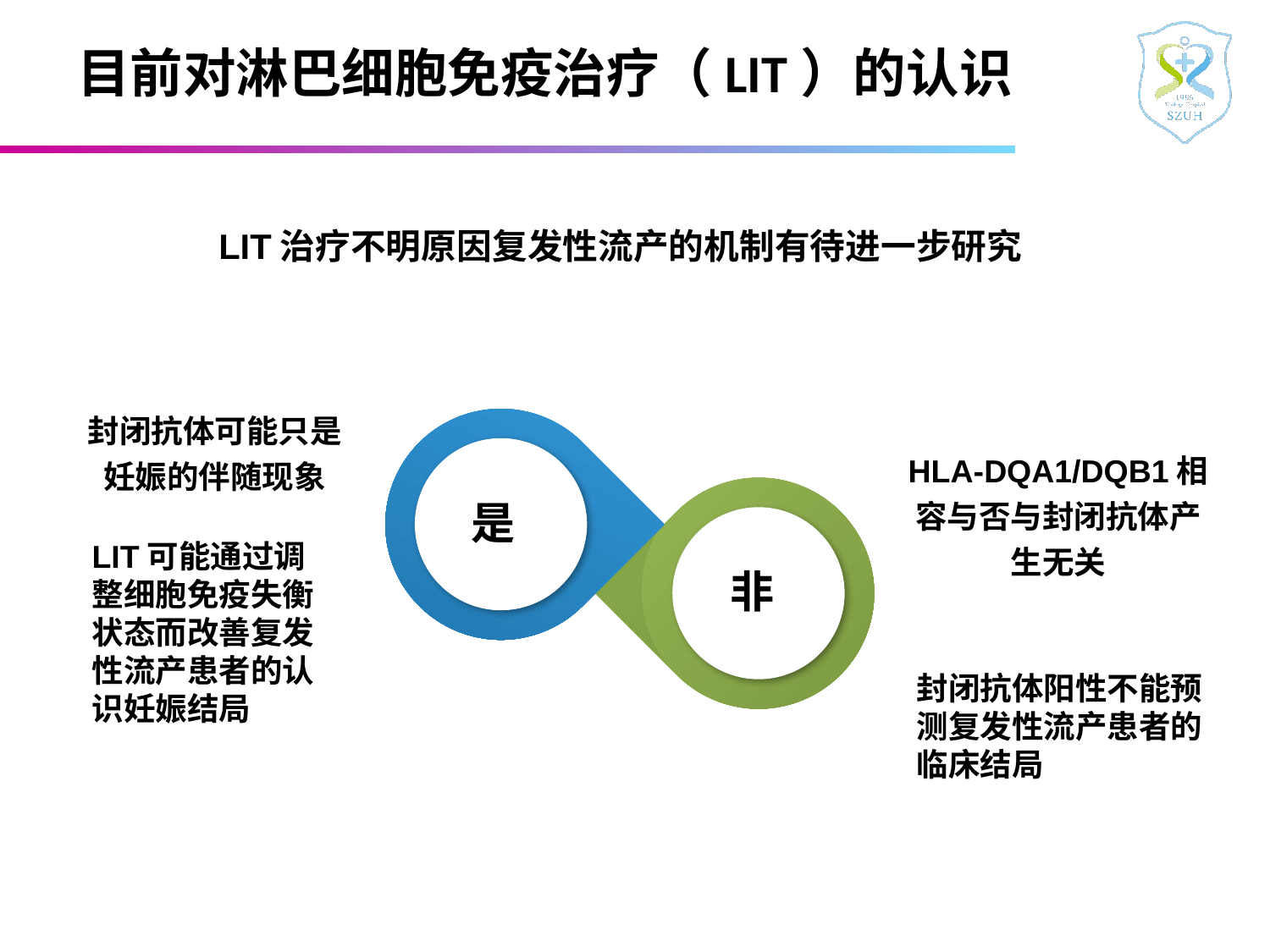

# 目前对淋巴细胞免疫治疗（LIT）的认识
LIT治疗不明原因复发性流产的机制有待进一步研究
封闭抗体可能只是妊娠的伴随现象

HLA-DQA1/DQB1相容与否与封闭抗体产生无关

是

LIT可能通过调整细胞免疫失衡状态而改善复发性流产患者的认识妊娠结局

非
封闭抗体阳性不能预测复发性流产患者的临床结局
61